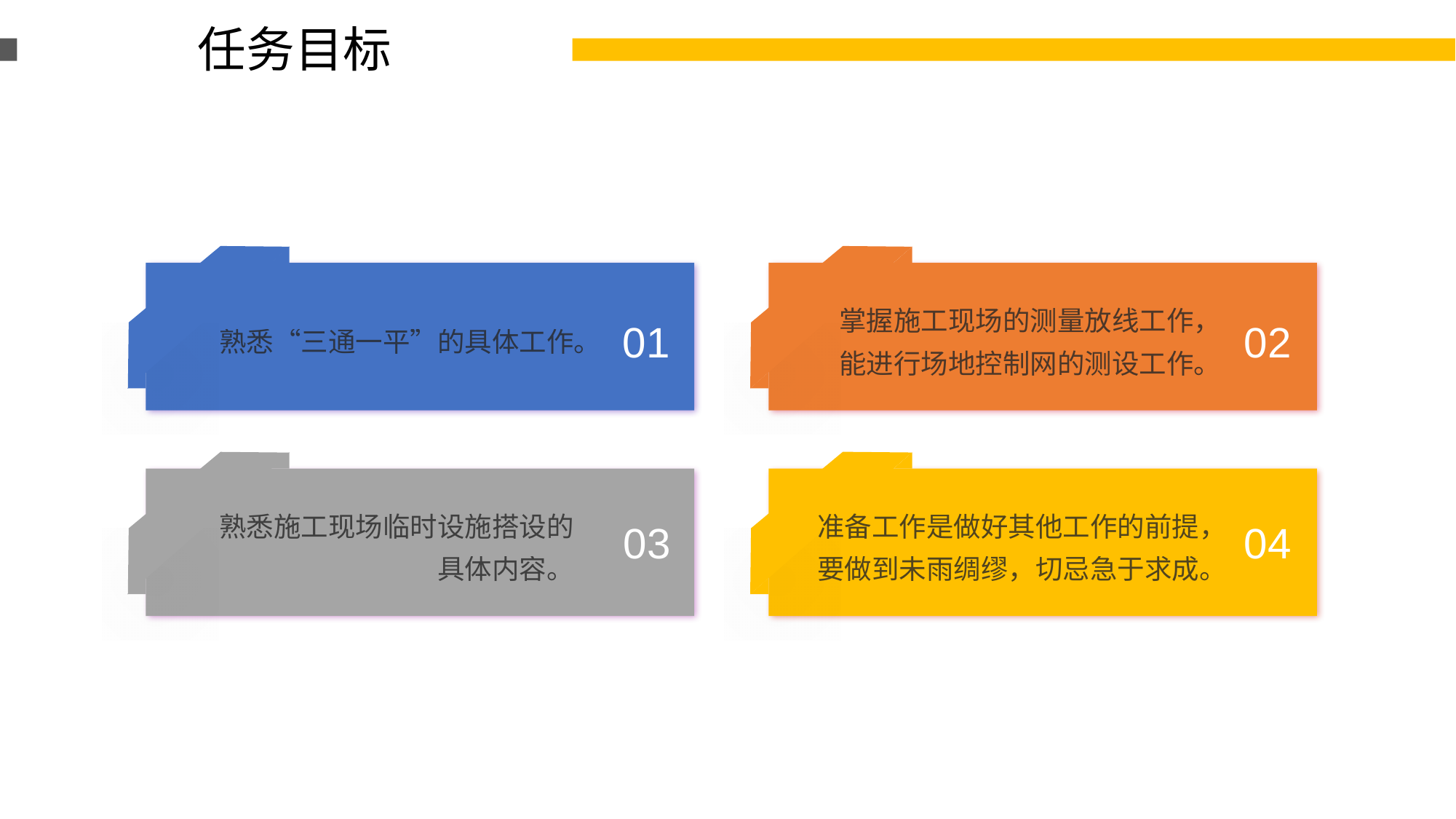

任务目标

熟悉“三通一平”的具体工作。
掌握施工现场的测量放线工作，能进行场地控制网的测设工作。
01
02

熟悉施工现场临时设施搭设的具体内容。
准备工作是做好其他工作的前提，要做到未雨绸缪，切忌急于求成。
04
03